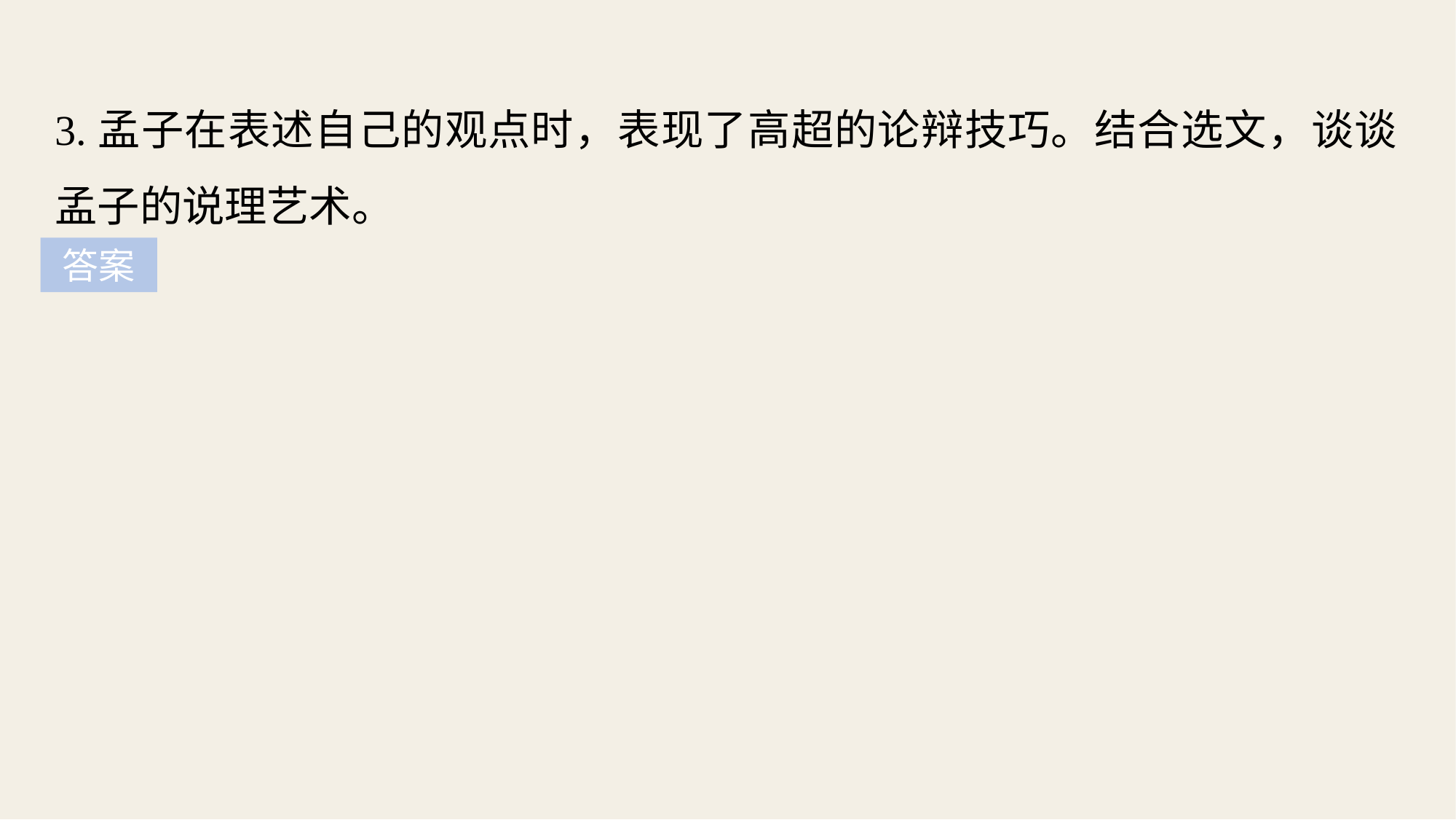

3.孟子在表述自己的观点时，表现了高超的论辩技巧。结合选文，谈谈孟子的说理艺术。
答案